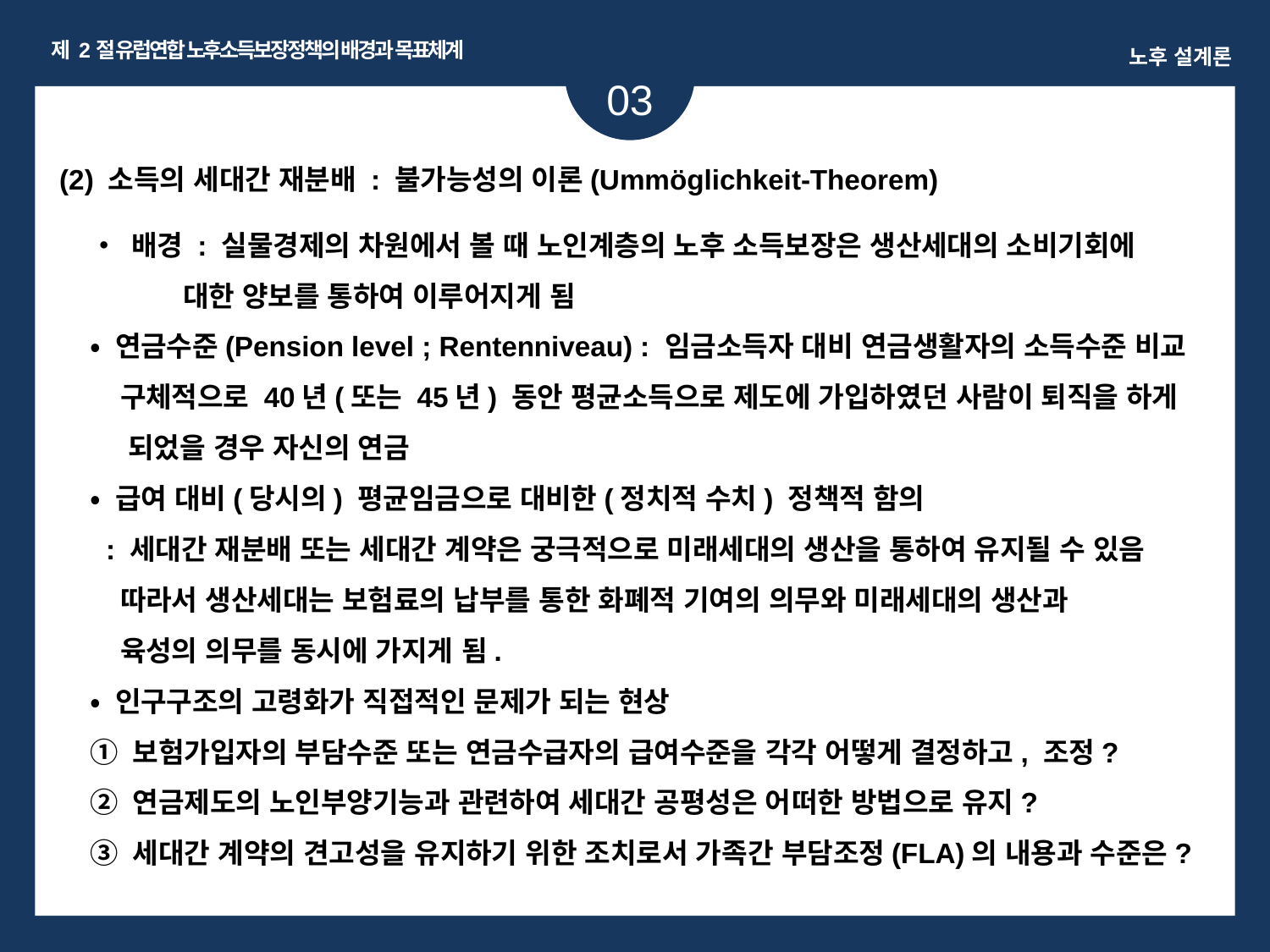

제 2절 유럽연합 노후소득보장정책의 배경과 목표체계
노후 설계론
03
ㅏㅏ
(2) 소득의 세대간 재분배 : 불가능성의 이론(Ummöglichkeit-Theorem)
• 배경 : 실물경제의 차원에서 볼 때 노인계층의 노후 소득보장은 생산세대의 소비기회에
           대한 양보를 통하여 이루어지게 됨
• 연금수준(Pension level ; Rentenniveau) : 임금소득자 대비 연금생활자의 소득수준 비교
   구체적으로 40년(또는 45년) 동안 평균소득으로 제도에 가입하였던 사람이 퇴직을 하게
    되었을 경우 자신의 연금
• 급여 대비(당시의) 평균임금으로 대비한(정치적 수치) 정책적 함의
  : 세대간 재분배 또는 세대간 계약은 궁극적으로 미래세대의 생산을 통하여 유지될 수 있음
   따라서 생산세대는 보험료의 납부를 통한 화폐적 기여의 의무와 미래세대의 생산과
   육성의 의무를 동시에 가지게 됨.
• 인구구조의 고령화가 직접적인 문제가 되는 현상
① 보험가입자의 부담수준 또는 연금수급자의 급여수준을 각각 어떻게 결정하고, 조정?
② 연금제도의 노인부양기능과 관련하여 세대간 공평성은 어떠한 방법으로 유지?
③ 세대간 계약의 견고성을 유지하기 위한 조치로서 가족간 부담조정(FLA)의 내용과 수준은?